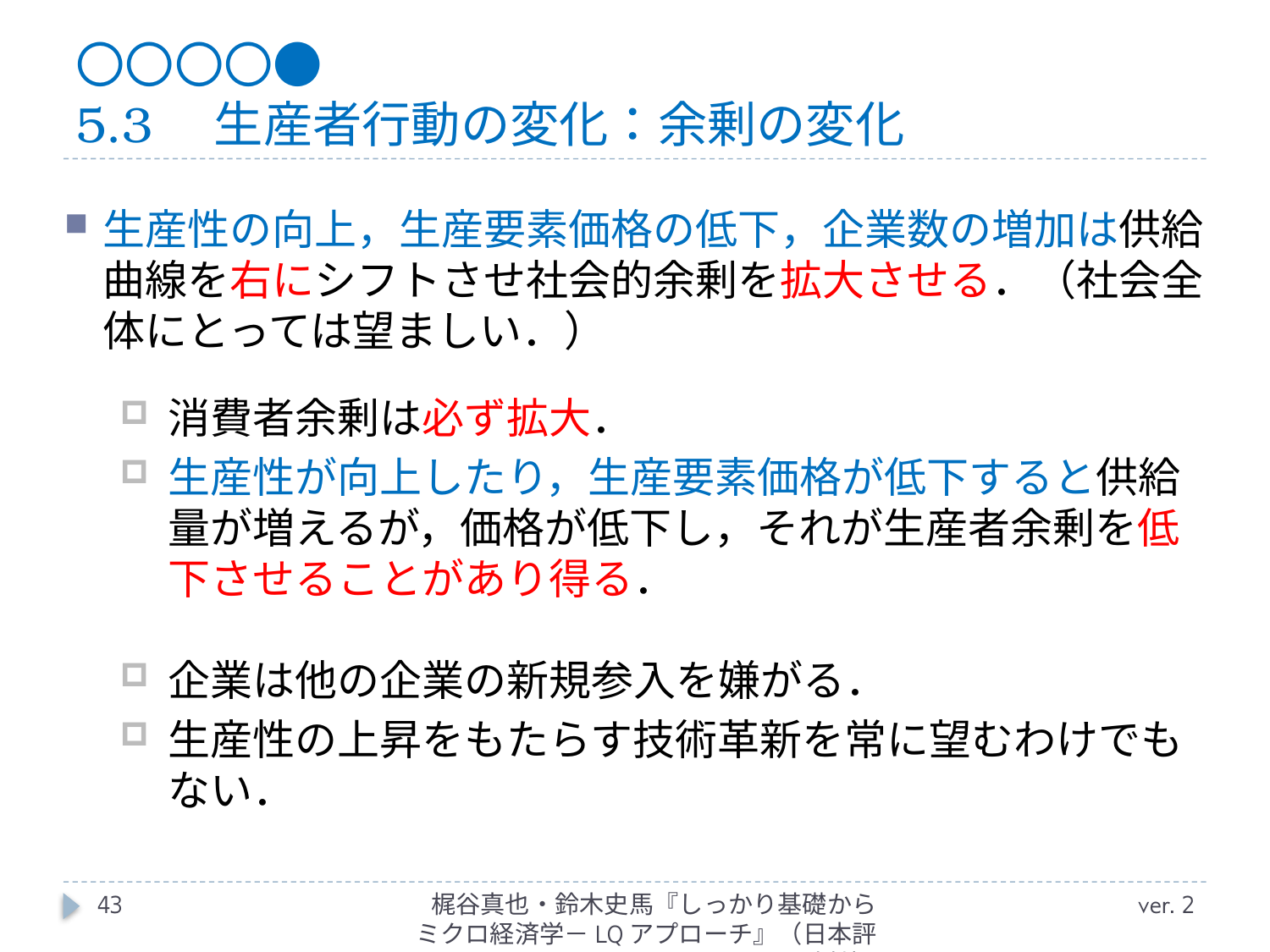

# 〇〇〇〇● 5.3　生産者行動の変化：余剰の変化
生産性の向上，生産要素価格の低下，企業数の増加は供給曲線を右にシフトさせ社会的余剰を拡大させる．（社会全体にとっては望ましい．）

消費者余剰は必ず拡大．
生産性が向上したり，生産要素価格が低下すると供給量が増えるが，価格が低下し，それが生産者余剰を低下させることがあり得る．

企業は他の企業の新規参入を嫌がる．
生産性の上昇をもたらす技術革新を常に望むわけでもない．

43
梶谷真也・鈴木史馬『しっかり基礎からミクロ経済学－LQアプローチ』（日本評論社）
ver. 2